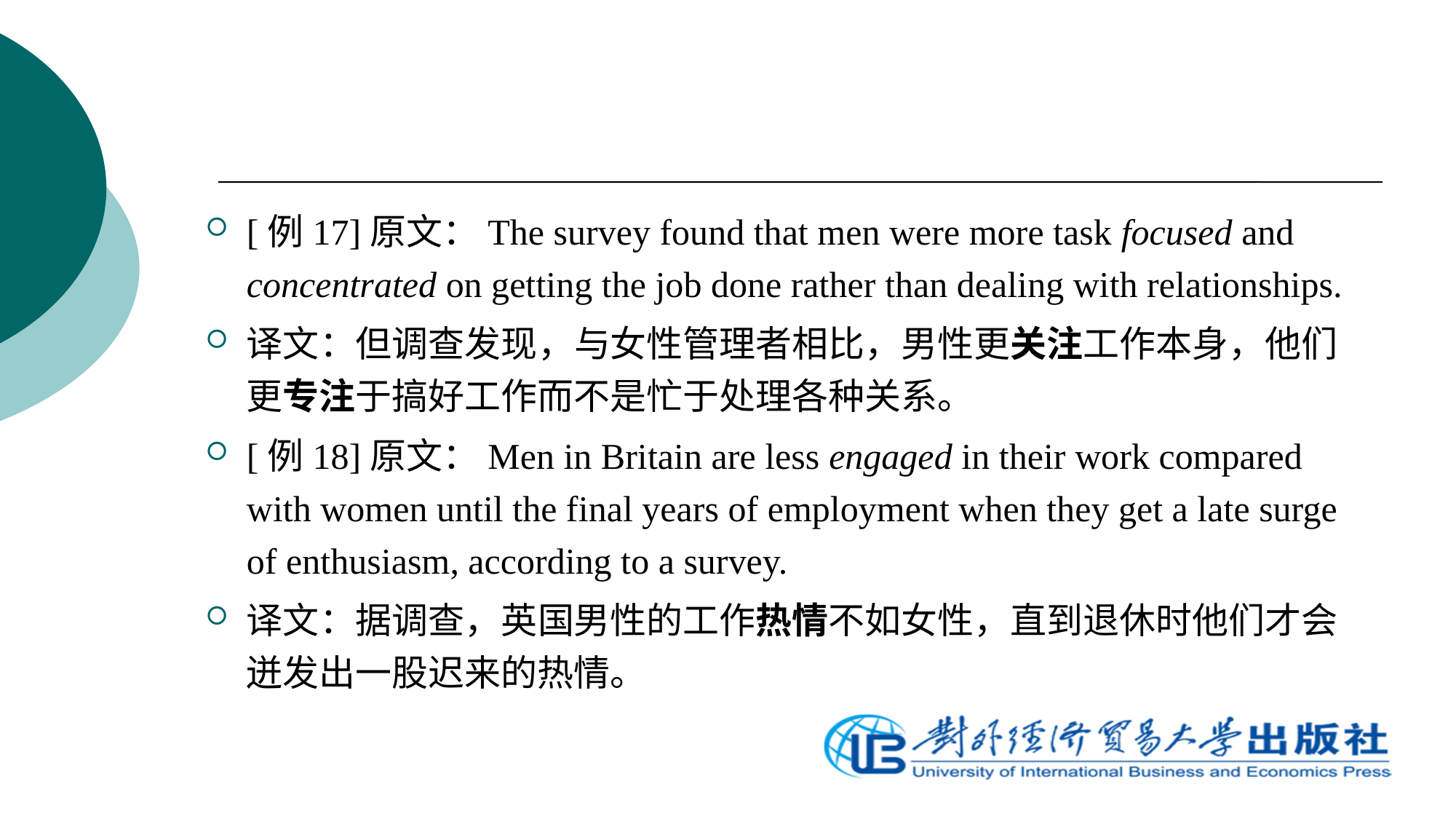

[例17]原文：The survey found that men were more task focused and concentrated on getting the job done rather than dealing with relationships.
译文：但调查发现，与女性管理者相比，男性更关注工作本身，他们更专注于搞好工作而不是忙于处理各种关系。
[例18]原文：Men in Britain are less engaged in their work compared with women until the final years of employment when they get a late surge of enthusiasm, according to a survey.
译文：据调查，英国男性的工作热情不如女性，直到退休时他们才会迸发出一股迟来的热情。